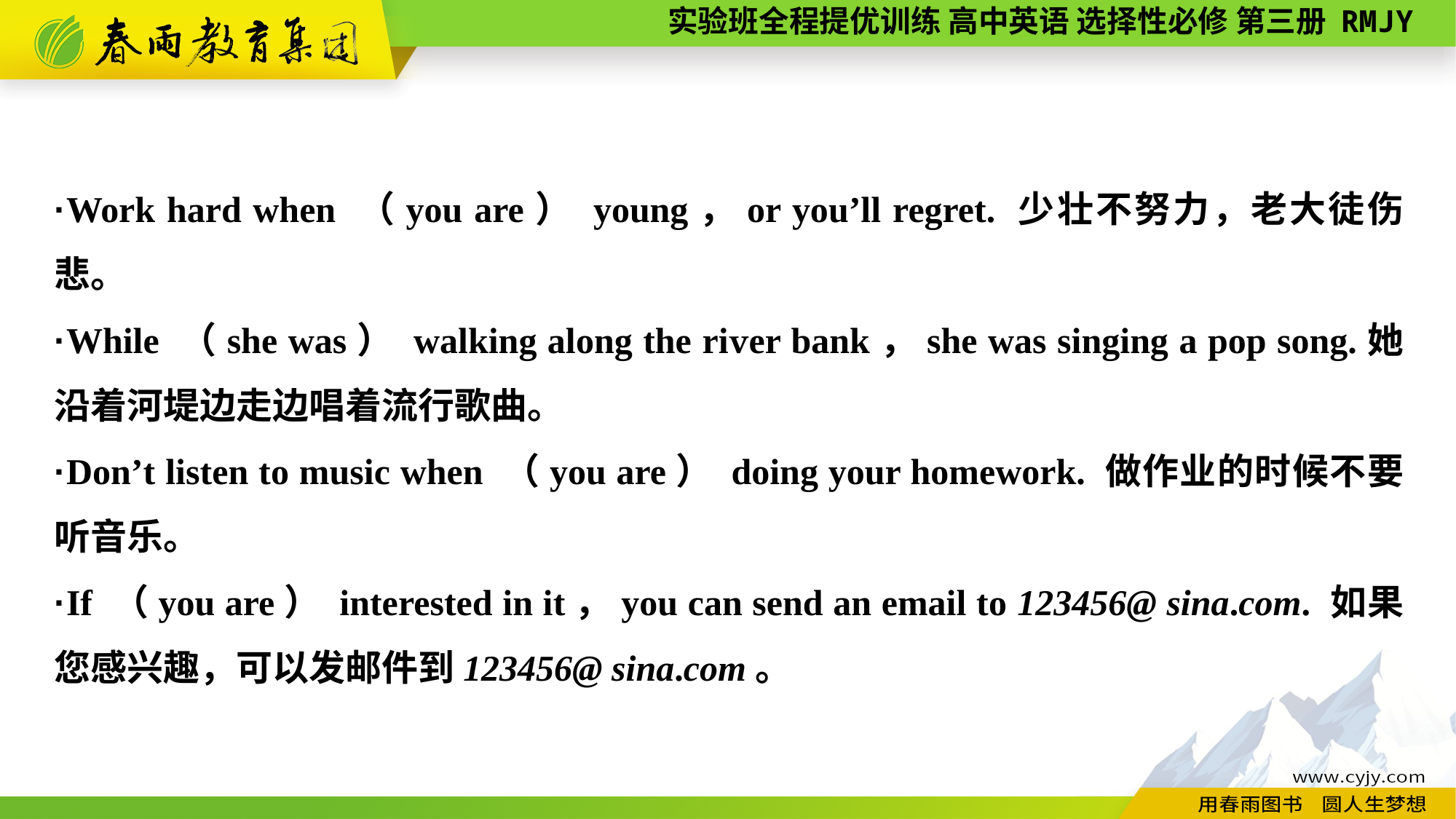

·Work hard when （you are） young，or you’ll regret. 少壮不努力，老大徒伤悲。
·While （she was） walking along the river bank，she was singing a pop song.她沿着河堤边走边唱着流行歌曲。
·Don’t listen to music when （you are） doing your homework. 做作业的时候不要听音乐。
·If （you are） interested in it，you can send an email to 123456@ sina.com. 如果您感兴趣，可以发邮件到123456@ sina.com。